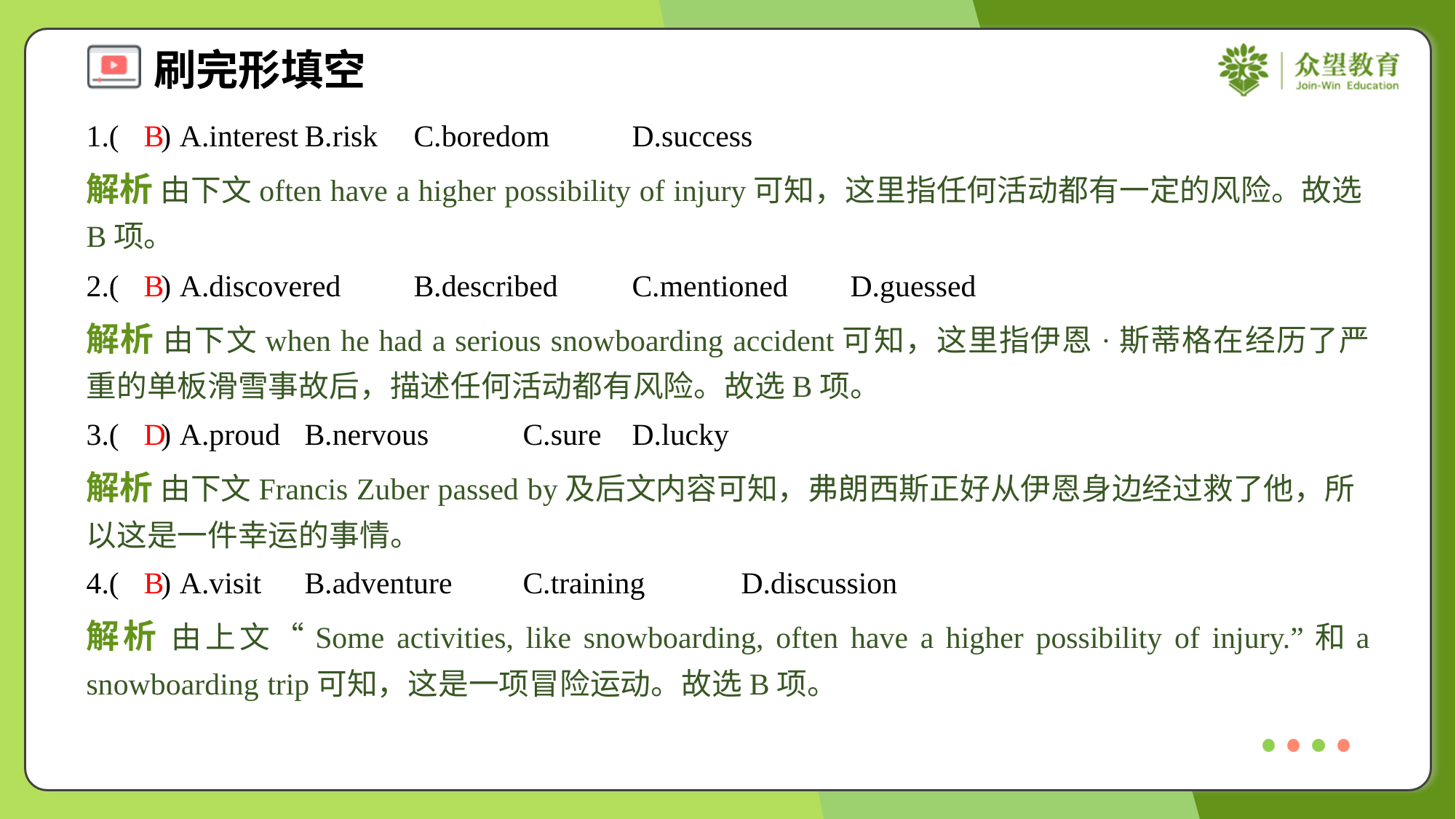

1.(     ) A.interest	B.risk	C.boredom	D.success
B
解析 由下文often have a higher possibility of injury可知，这里指任何活动都有一定的风险。故选B项。
2.(     ) A.discovered	B.described	C.mentioned	D.guessed
B
解析 由下文when he had a serious snowboarding accident可知，这里指伊恩·斯蒂格在经历了严重的单板滑雪事故后，描述任何活动都有风险。故选B项。
3.(     ) A.proud	B.nervous	C.sure	D.lucky
D
解析 由下文Francis Zuber passed by及后文内容可知，弗朗西斯正好从伊恩身边经过救了他，所以这是一件幸运的事情。
4.(     ) A.visit	B.adventure	C.training	D.discussion
B
解析 由上文“Some activities, like snowboarding, often have a higher possibility of injury.”和a snowboarding trip可知，这是一项冒险运动。故选B项。